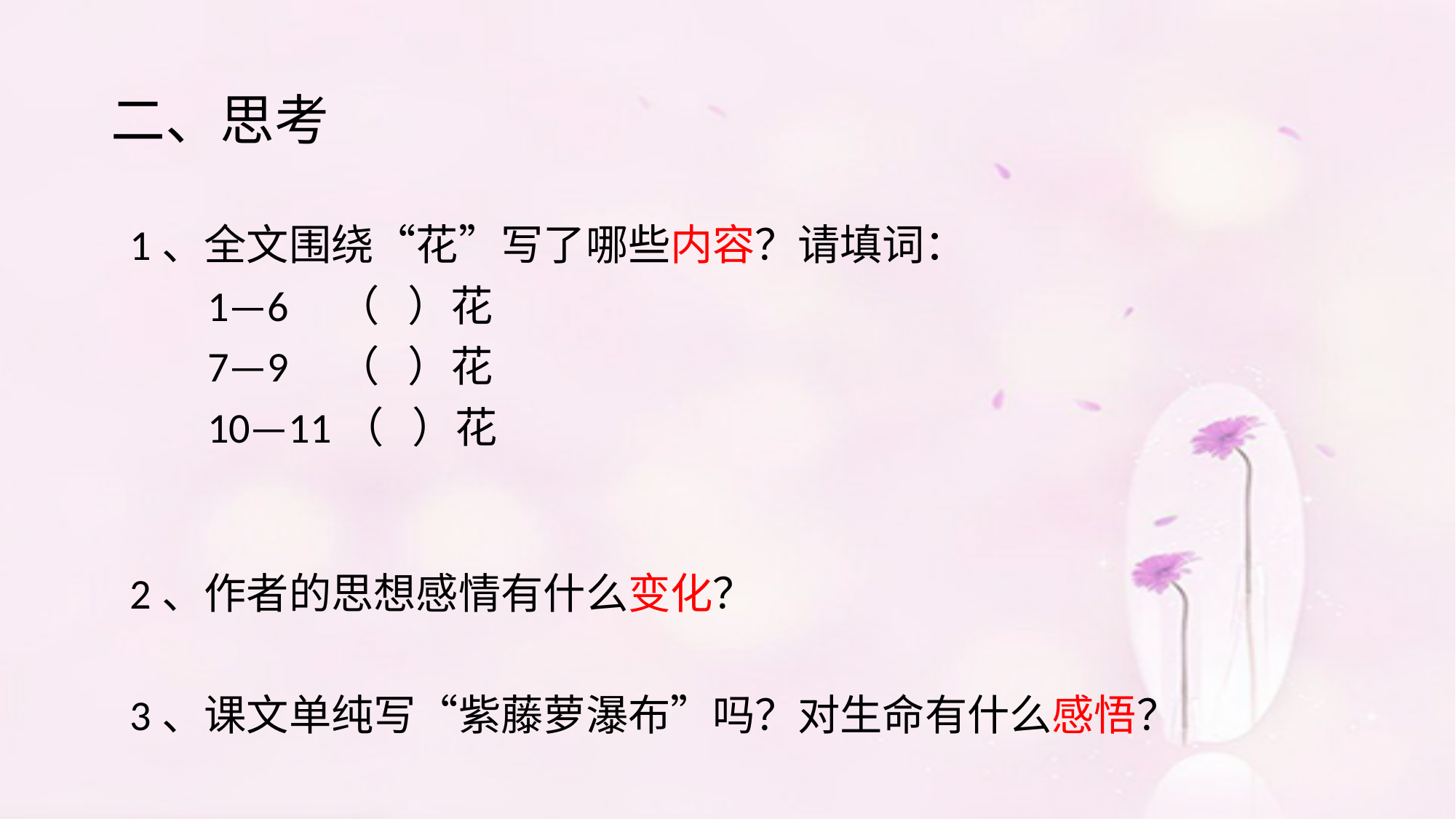

# 二、思考
  1、全文围绕“花”写了哪些内容？请填词：
          1—6    （   ）花
          7—9    （   ）花
          10—11（   ）花

  2、作者的思想感情有什么变化？

  3、课文单纯写“紫藤萝瀑布”吗？对生命有什么感悟？